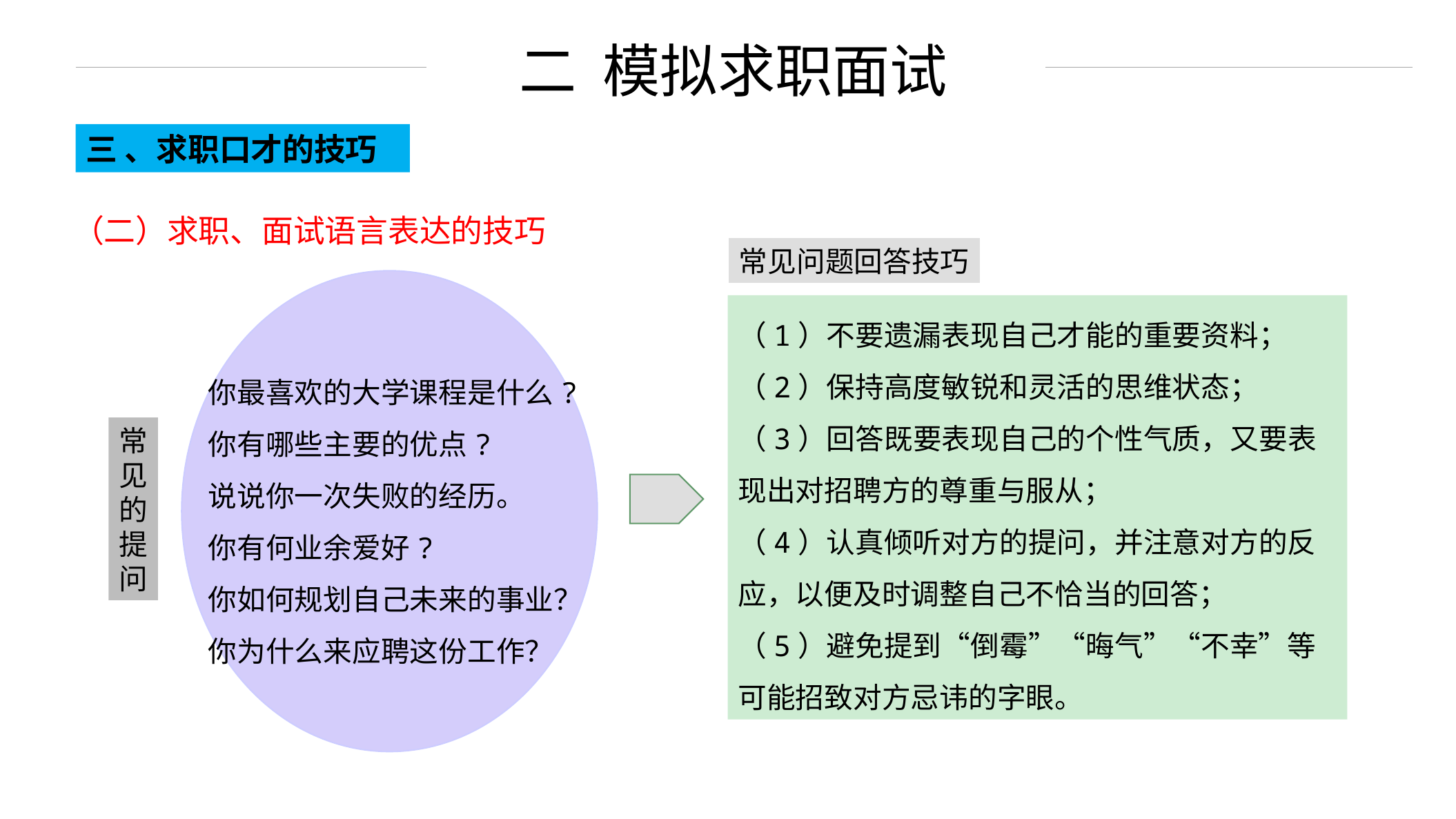

二  模拟求职面试
三 、求职口才的技巧
（二）求职、面试语言表达的技巧
常见问题回答技巧

（1）不要遗漏表现自己才能的重要资料；
（2）保持高度敏锐和灵活的思维状态；
（3）回答既要表现自己的个性气质，又要表现出对招聘方的尊重与服从；
（4）认真倾听对方的提问，并注意对方的反应，以便及时调整自己不恰当的回答；
（5）避免提到“倒霉”“晦气”“不幸”等可能招致对方忌讳的字眼。
你最喜欢的大学课程是什么?
你有哪些主要的优点?
说说你一次失败的经历。
你有何业余爱好?
你如何规划自己未来的事业？
你为什么来应聘这份工作？
常
见
的
提
问